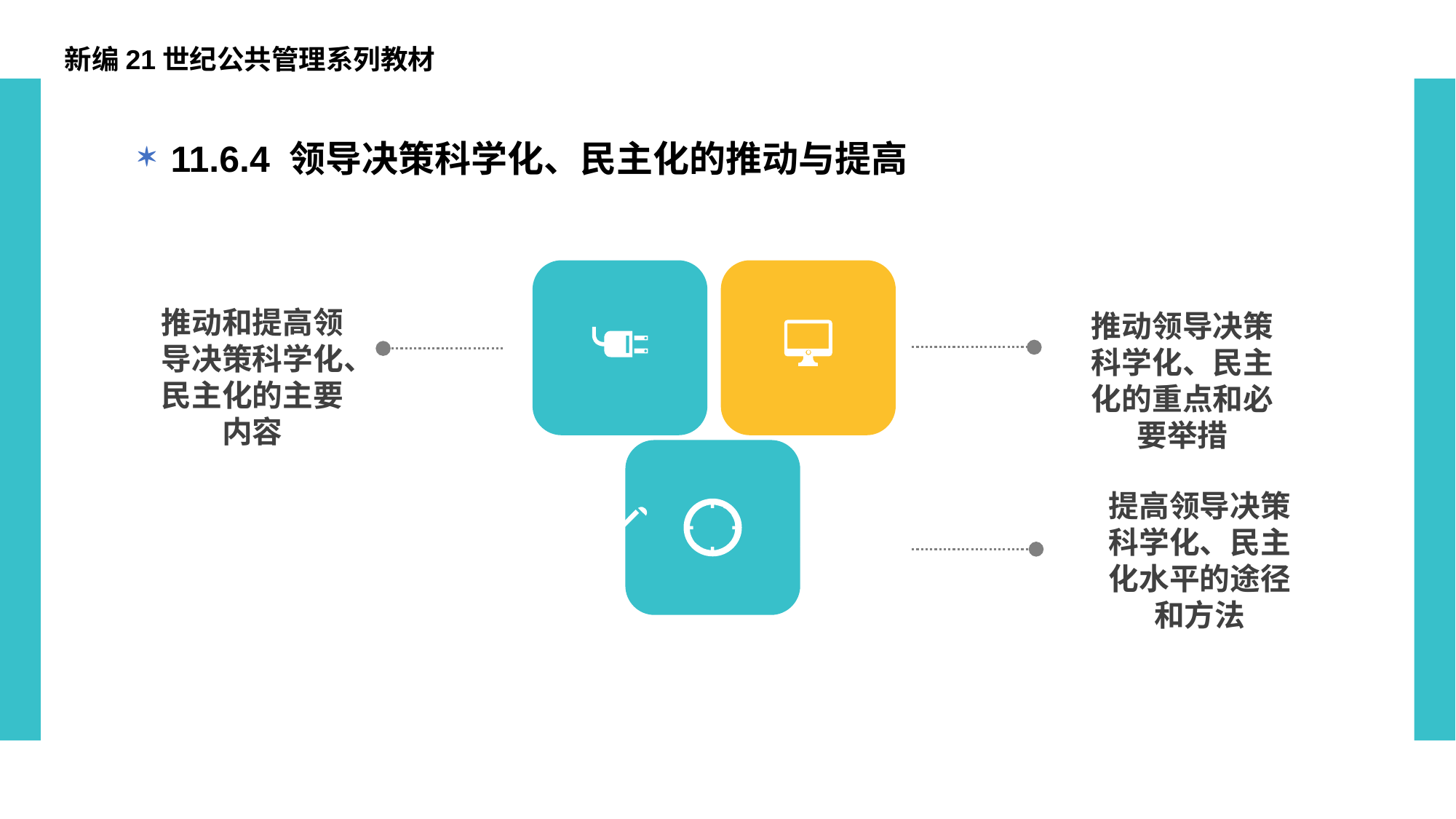

新编21世纪公共管理系列教材
11.6.4 领导决策科学化、民主化的推动与提高

推动和提高领导决策科学化、民主化的主要内容
推动领导决策科学化、民主化的重点和必要举措
提高领导决策科学化、民主化水平的途径和方法